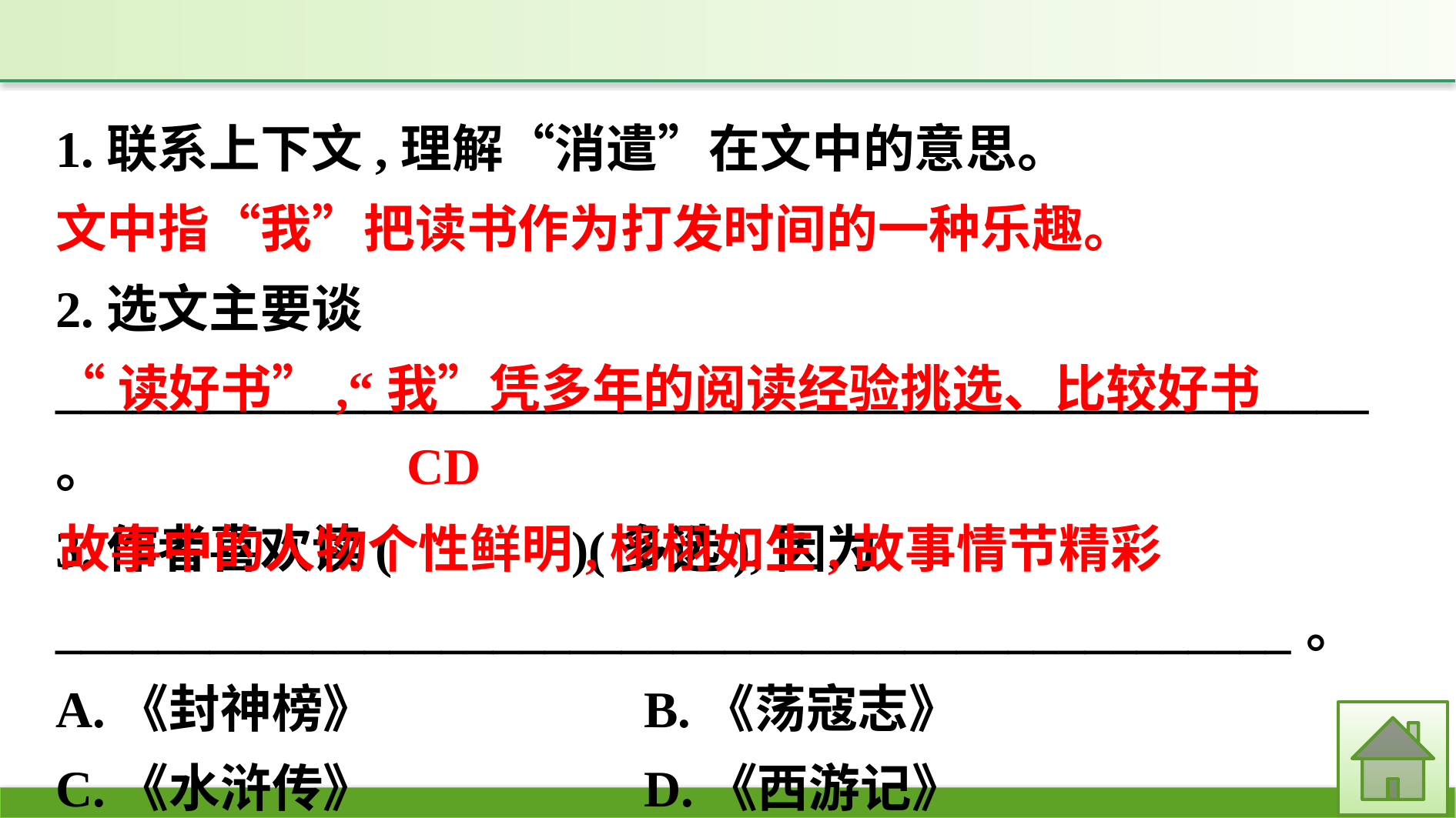

1.联系上下文,理解“消遣”在文中的意思。
文中指“我”把读书作为打发时间的一种乐趣。
2.选文主要谈___________________________________________________。
3.作者喜欢读(　　　)(多选),因为
________________________________________________。
A.《封神榜》　　　　　B.《荡寇志》
C.《水浒传》　　　　　D.《西游记》
“读好书”,“我”凭多年的阅读经验挑选、比较好书
CD
故事中的人物个性鲜明,栩栩如生,故事情节精彩